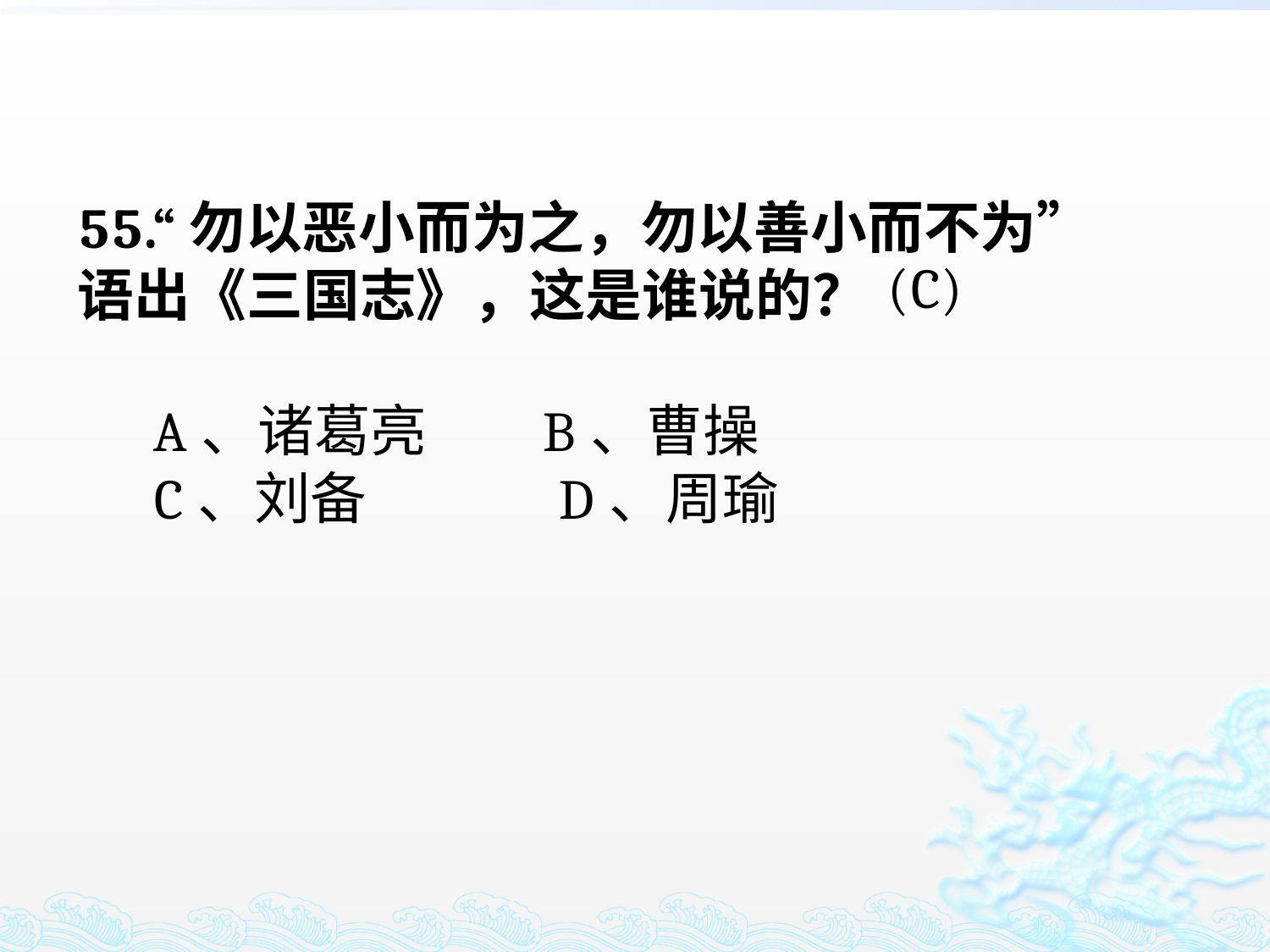

55.“勿以恶小而为之，勿以善小而不为”语出《三国志》，这是谁说的？

      A、诸葛亮        B、曹操
      C、刘备              D、周瑜
(C)